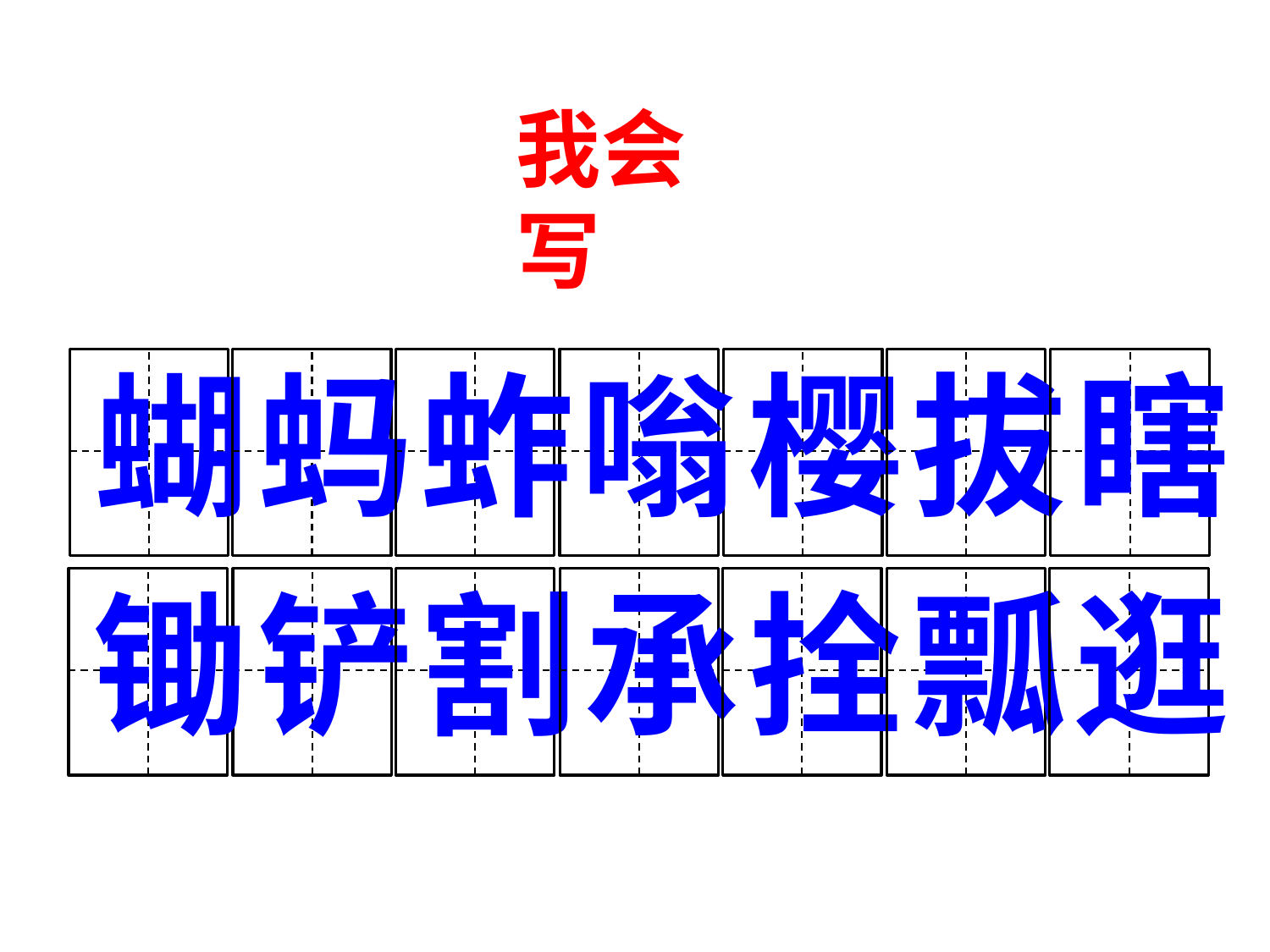

我会写
蝴
蚂
蚱
嗡
樱
拔
瞎

锄
铲
割
承
拴
瓢
逛